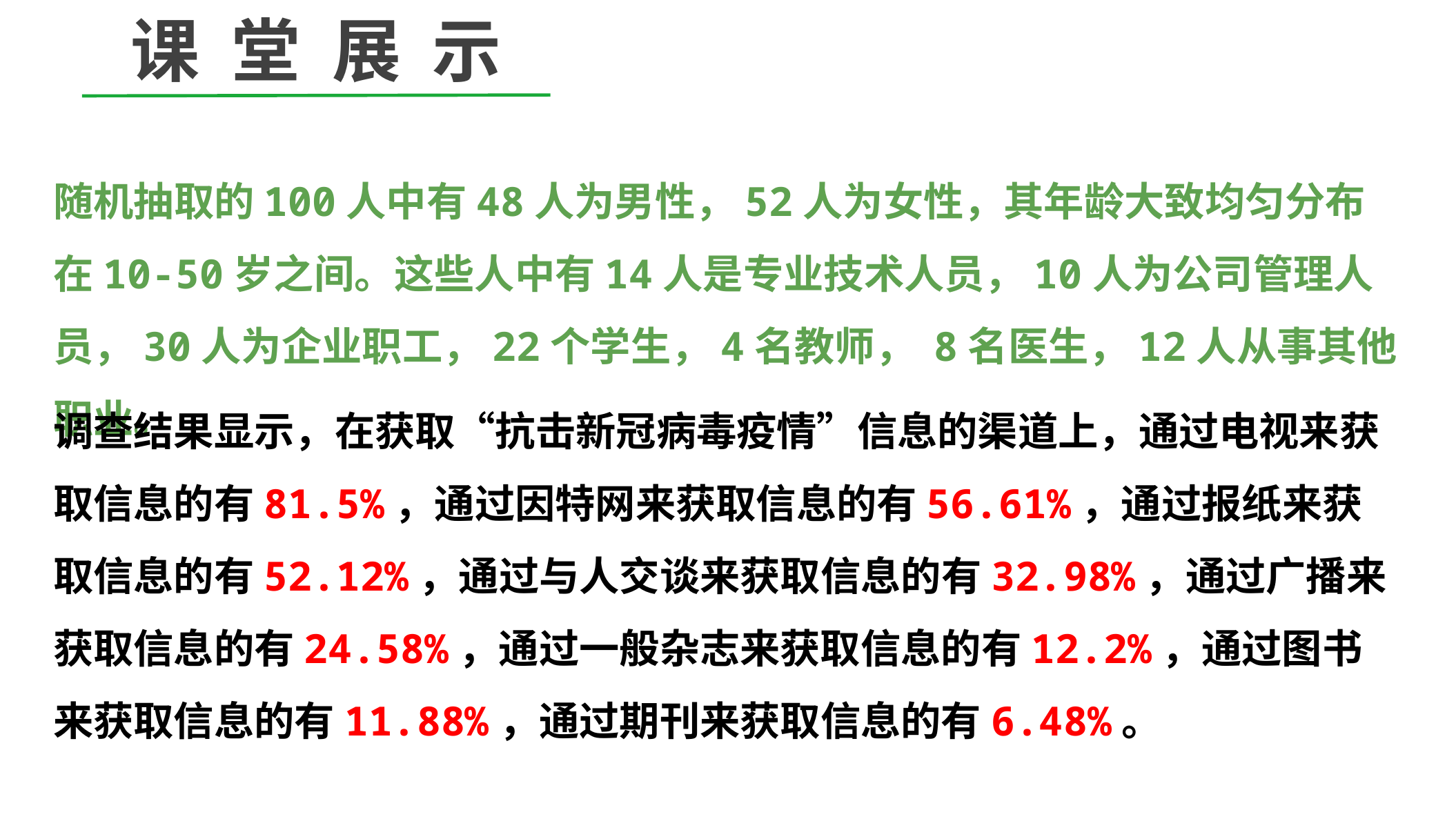

课  堂  展  示
随机抽取的100人中有48人为男性，52人为女性，其年龄大致均匀分布在10-50岁之间。这些人中有14人是专业技术人员，10人为公司管理人员，30人为企业职工，22个学生，4名教师， 8名医生，12人从事其他职业。
调查结果显示，在获取“抗击新冠病毒疫情”信息的渠道上，通过电视来获取信息的有81.5%，通过因特网来获取信息的有56.61%，通过报纸来获取信息的有52.12%，通过与人交谈来获取信息的有32.98%，通过广播来获取信息的有24.58%，通过一般杂志来获取信息的有12.2%，通过图书来获取信息的有11.88%，通过期刊来获取信息的有6.48%。